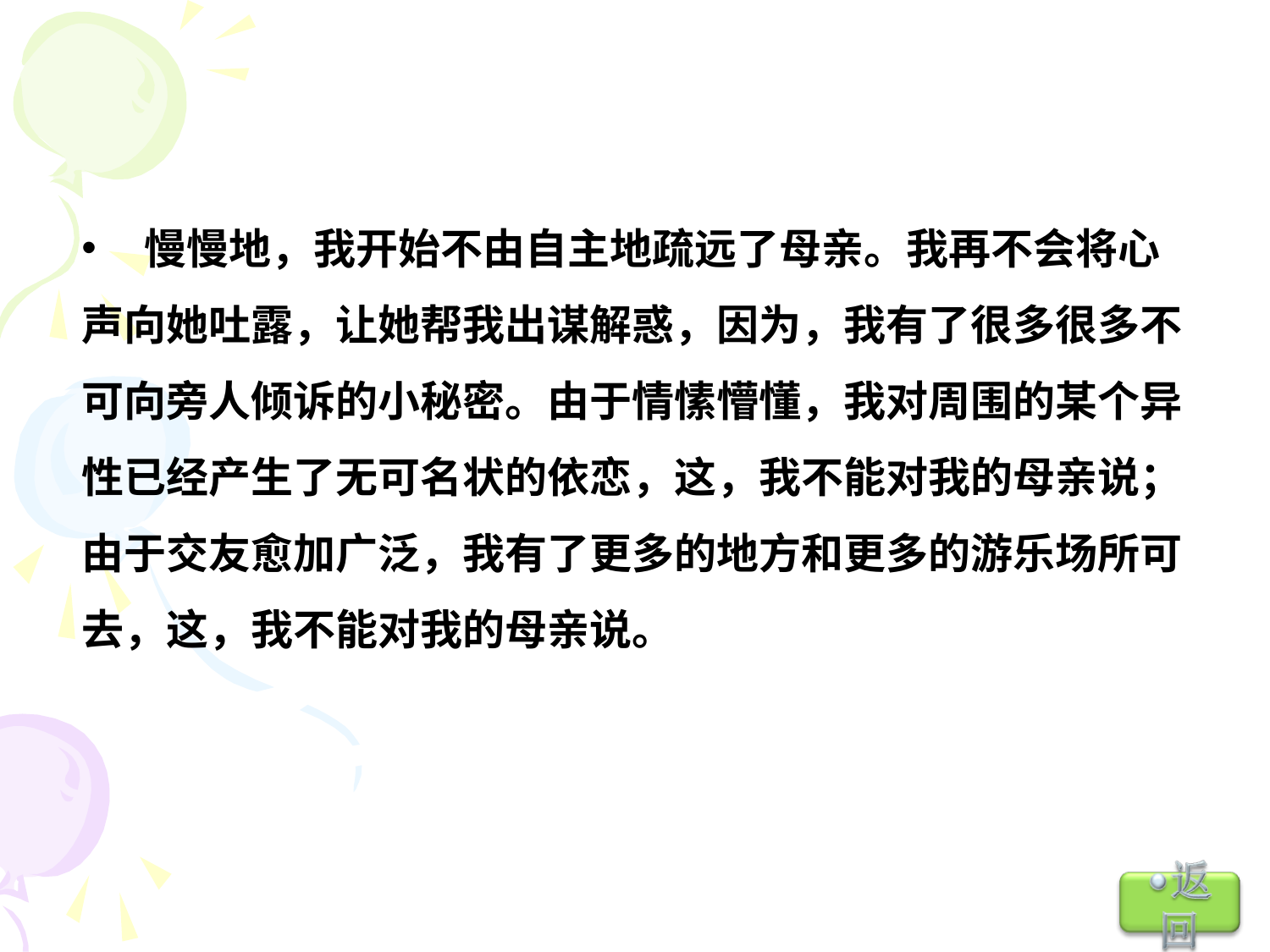

慢慢地，我开始不由自主地疏远了母亲。我再不会将心声向她吐露，让她帮我出谋解惑，因为，我有了很多很多不可向旁人倾诉的小秘密。由于情愫懵懂，我对周围的某个异性已经产生了无可名状的依恋，这，我不能对我的母亲说；由于交友愈加广泛，我有了更多的地方和更多的游乐场所可去，这，我不能对我的母亲说。